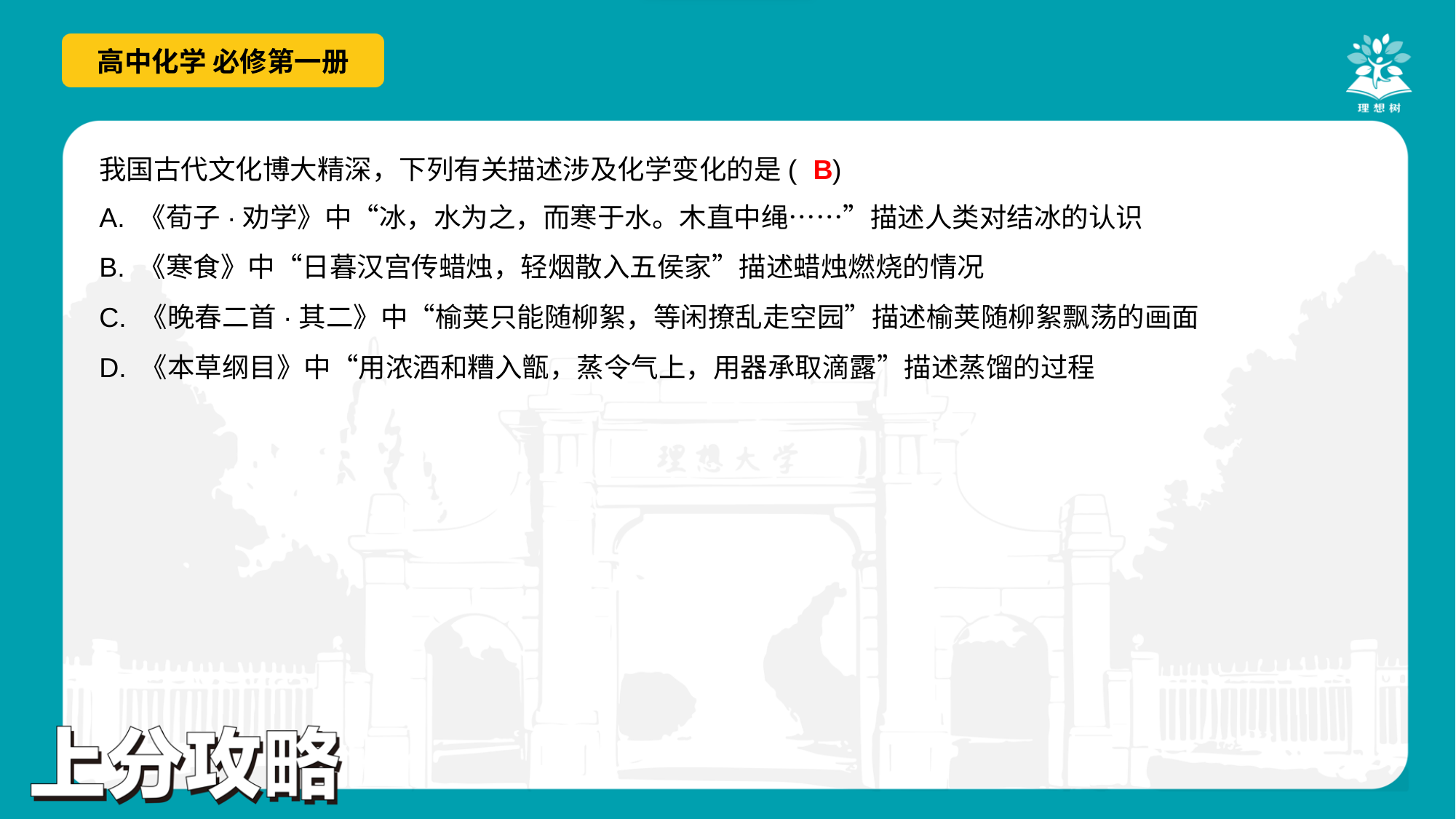

B
我国古代文化博大精深，下列有关描述涉及化学变化的是(     )
A. 《荀子·劝学》中“冰，水为之，而寒于水。木直中绳……”描述人类对结冰的认识
B. 《寒食》中“日暮汉宫传蜡烛，轻烟散入五侯家”描述蜡烛燃烧的情况
C. 《晚春二首·其二》中“榆荚只能随柳絮，等闲撩乱走空园”描述榆荚随柳絮飘荡的画面
D. 《本草纲目》中“用浓酒和糟入甑，蒸令气上，用器承取滴露”描述蒸馏的过程